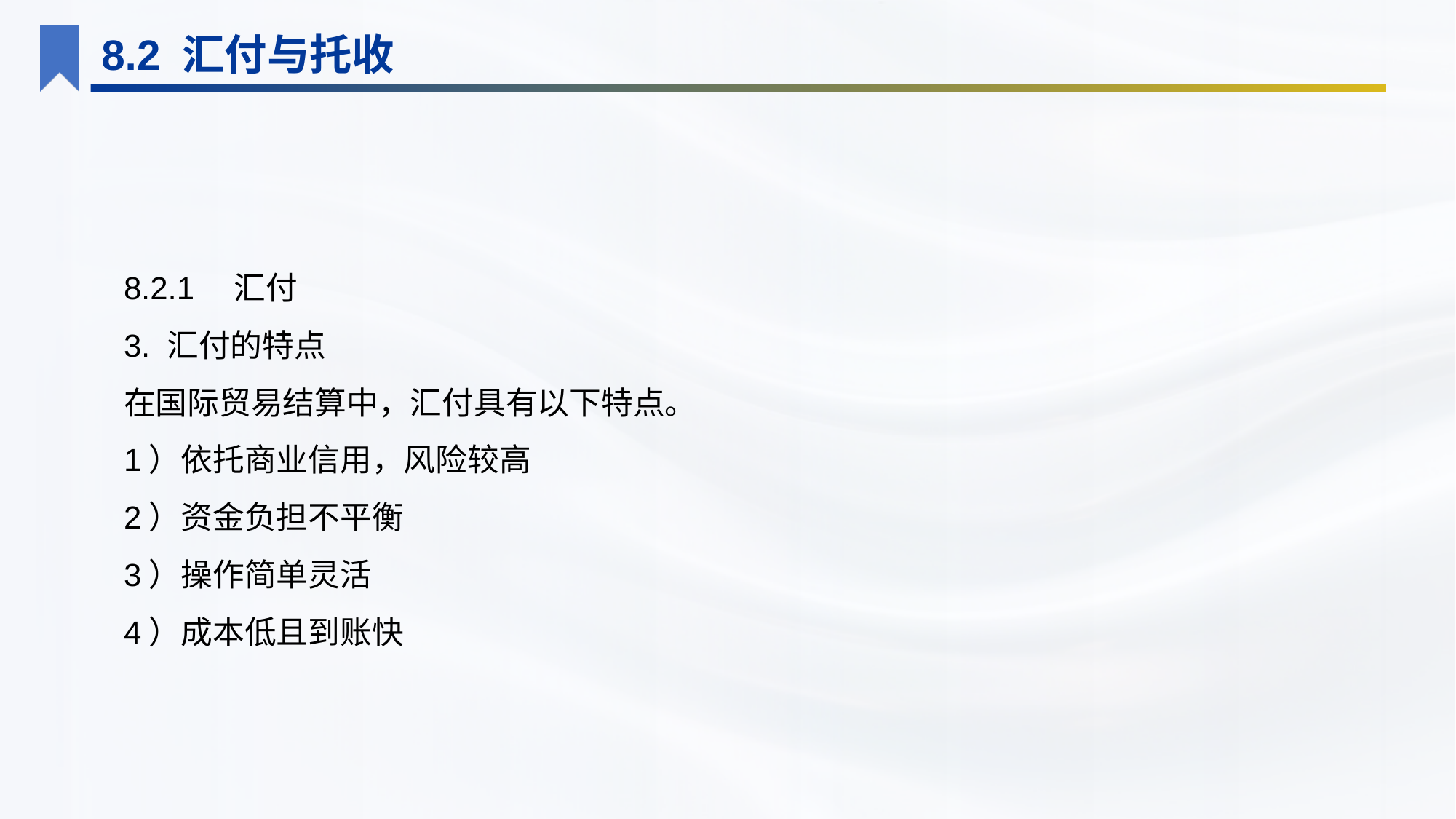

8.2 汇付与托收
8.2.1　汇付
3. 汇付的特点
在国际贸易结算中，汇付具有以下特点。
1）依托商业信用，风险较高
2）资金负担不平衡
3）操作简单灵活
4）成本低且到账快